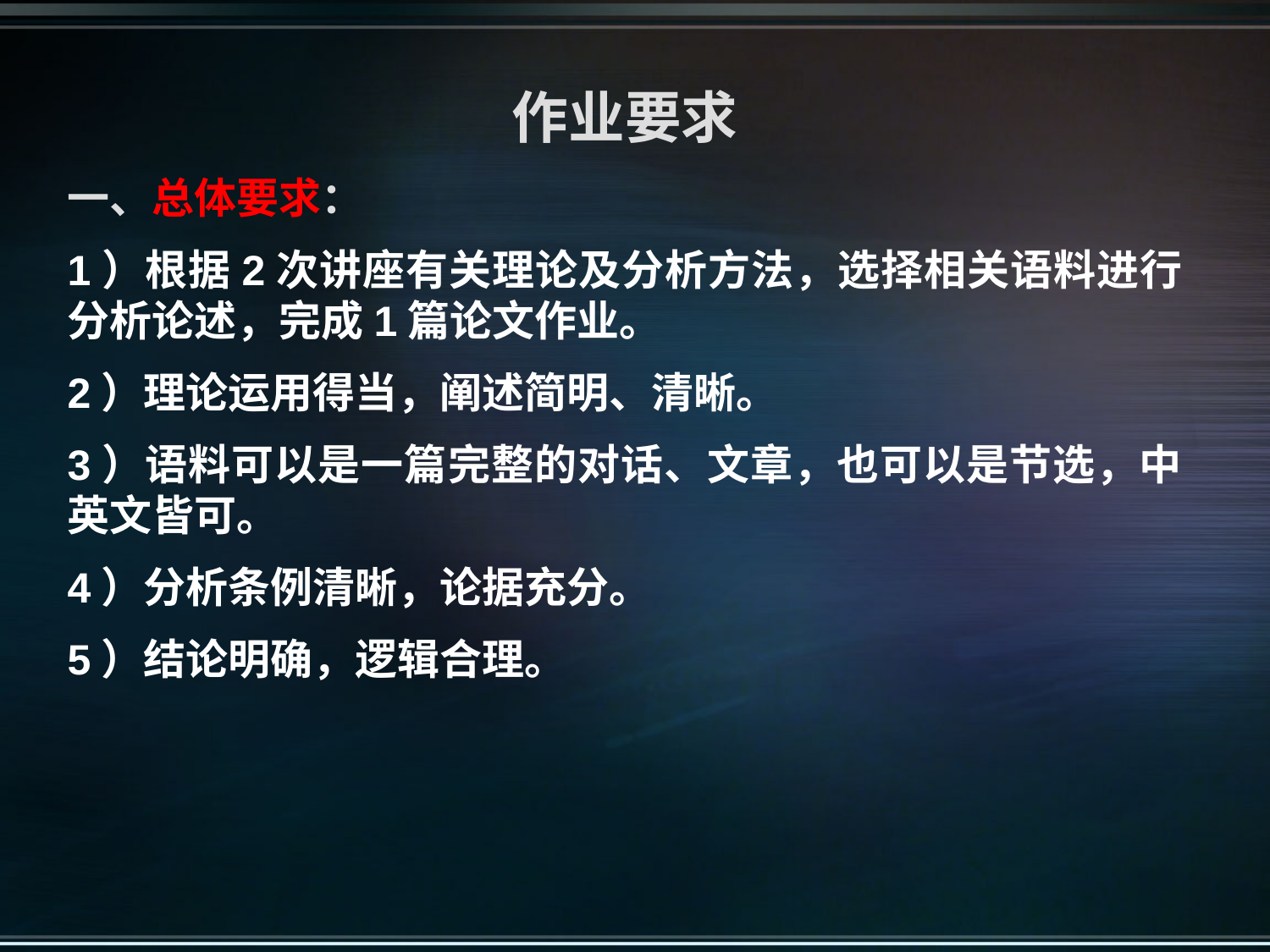

作业要求
一、总体要求：
1）根据2次讲座有关理论及分析方法，选择相关语料进行分析论述，完成1篇论文作业。
2）理论运用得当，阐述简明、清晰。
3）语料可以是一篇完整的对话、文章，也可以是节选，中英文皆可。
4）分析条例清晰，论据充分。
5）结论明确，逻辑合理。